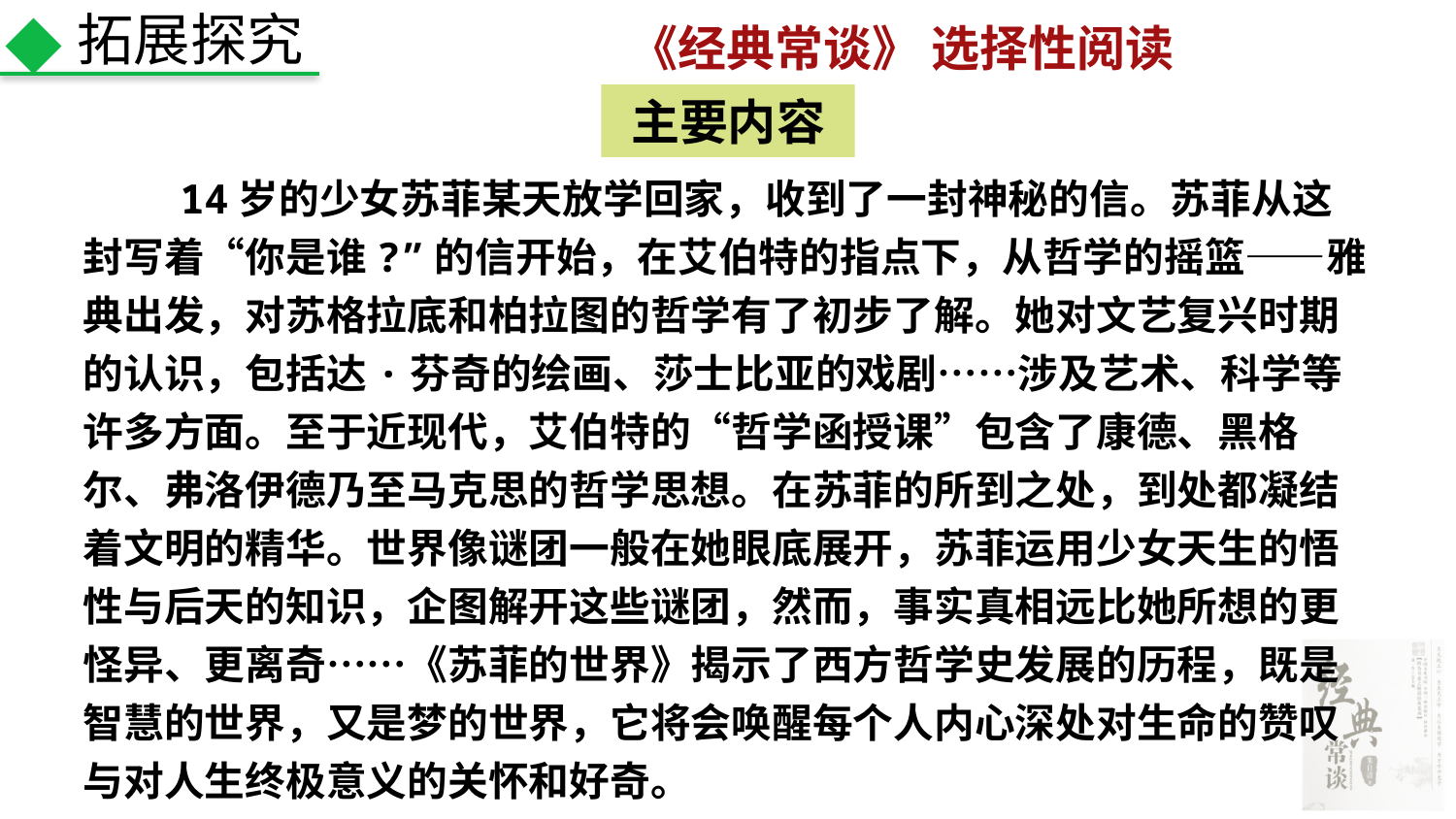

拓展探究

主要内容
    14岁的少女苏菲某天放学回家，收到了一封神秘的信。苏菲从这封写着“你是谁?”的信开始，在艾伯特的指点下，从哲学的摇篮——雅典出发，对苏格拉底和柏拉图的哲学有了初步了解。她对文艺复兴时期的认识，包括达·芬奇的绘画、莎士比亚的戏剧……涉及艺术、科学等许多方面。至于近现代，艾伯特的“哲学函授课”包含了康德、黑格尔、弗洛伊德乃至马克思的哲学思想。在苏菲的所到之处，到处都凝结着文明的精华。世界像谜团一般在她眼底展开，苏菲运用少女天生的悟性与后天的知识，企图解开这些谜团，然而，事实真相远比她所想的更怪异、更离奇……《苏菲的世界》揭示了西方哲学史发展的历程，既是智慧的世界，又是梦的世界，它将会唤醒每个人内心深处对生命的赞叹与对人生终极意义的关怀和好奇。